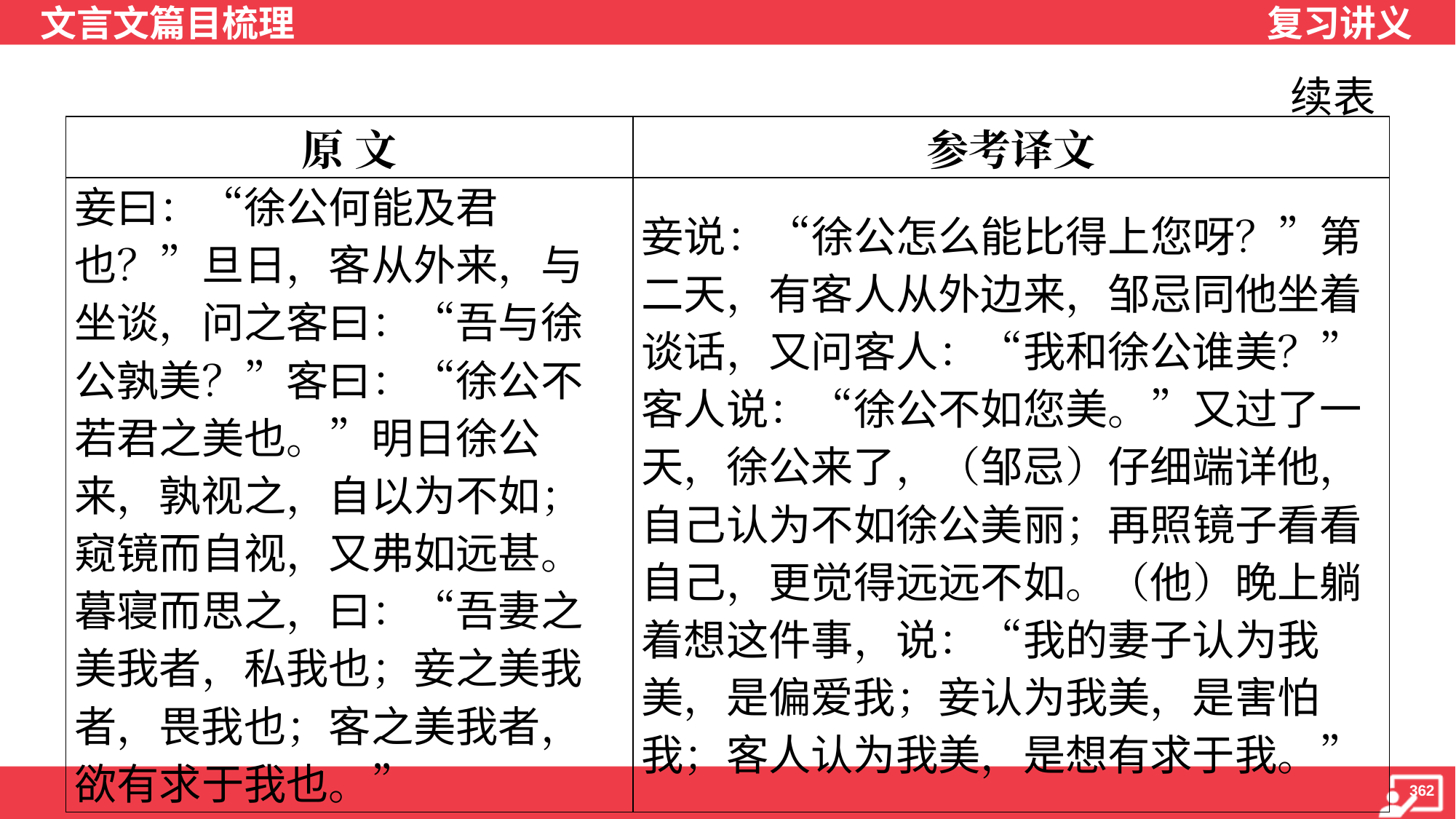

续表
| 原 文 | 参考译文 |
| --- | --- |
| 妾曰：“徐公何能及君也？”旦日，客从外来，与坐谈，问之客曰：“吾与徐公孰美？”客曰：“徐公不若君之美也。”明日徐公来，孰视之，自以为不如；窥镜而自视，又弗如远甚。暮寝而思之，曰：“吾妻之美我者，私我也；妾之美我者，畏我也；客之美我者，欲有求于我也。” | 妾说：“徐公怎么能比得上您呀？”第二天，有客人从外边来，邹忌同他坐着谈话，又问客人：“我和徐公谁美？”客人说：“徐公不如您美。”又过了一天，徐公来了，（邹忌）仔细端详他，自己认为不如徐公美丽；再照镜子看看自己，更觉得远远不如。（他）晚上躺着想这件事，说：“我的妻子认为我美，是偏爱我；妾认为我美，是害怕我；客人认为我美，是想有求于我。” |